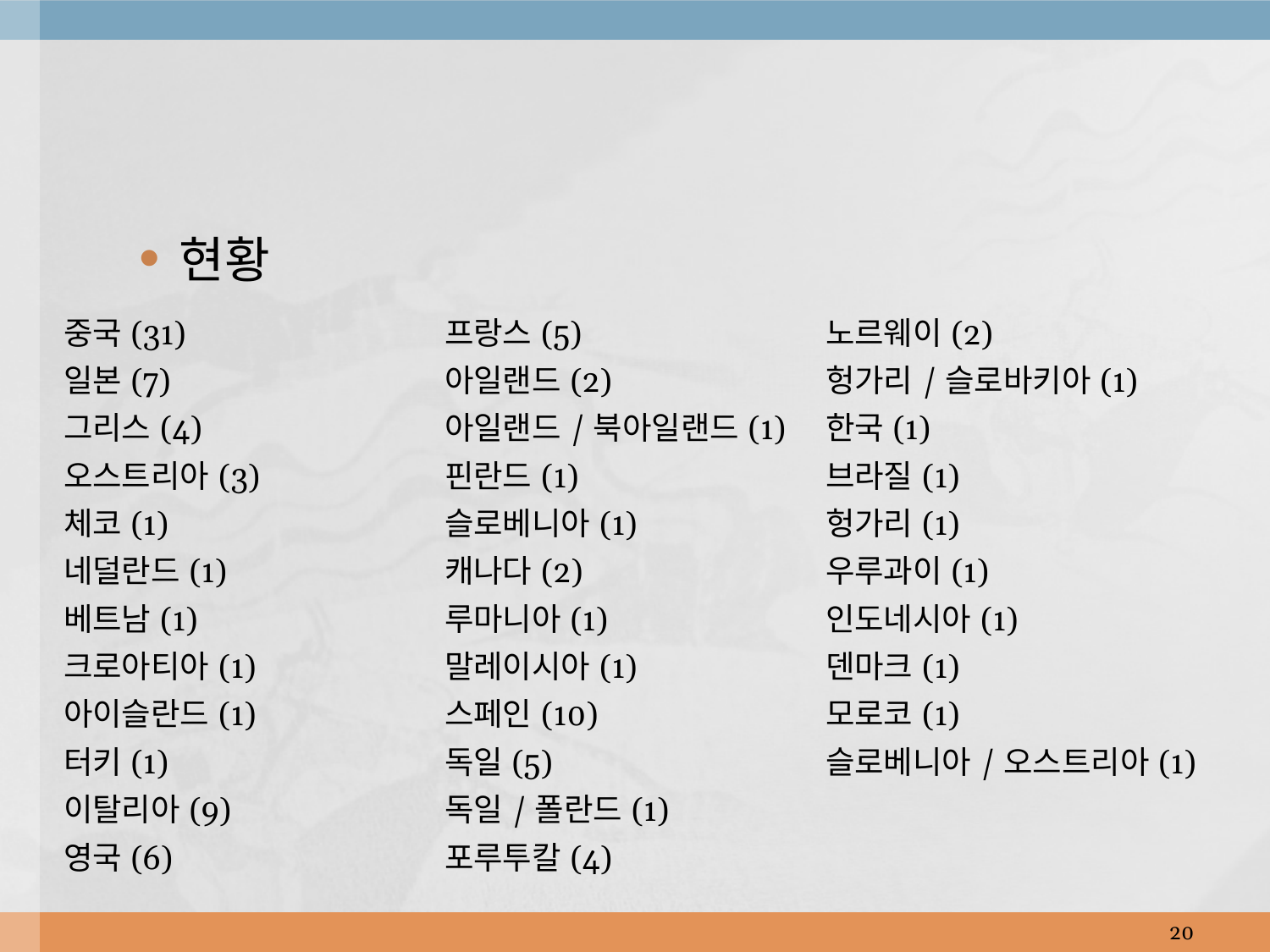

현황
| 중국(31) | 프랑스(5) | 노르웨이(2) |
| --- | --- | --- |
| 일본(7) | 아일랜드(2) | 헝가리/슬로바키아(1) |
| 그리스(4) | 아일랜드/북아일랜드(1) | 한국(1) |
| 오스트리아(3) | 핀란드(1) | 브라질(1) |
| 체코(1) | 슬로베니아(1) | 헝가리(1) |
| 네덜란드(1) | 캐나다(2) | 우루과이(1) |
| 베트남(1) | 루마니아(1) | 인도네시아(1) |
| 크로아티아(1) | 말레이시아(1) | 덴마크(1) |
| 아이슬란드(1) | 스페인(10) | 모로코(1) |
| 터키(1) | 독일(5) | 슬로베니아/오스트리아(1) |
| 이탈리아(9) | 독일/폴란드(1) |  |
| 영국(6) | 포루투칼(4) |  |
20